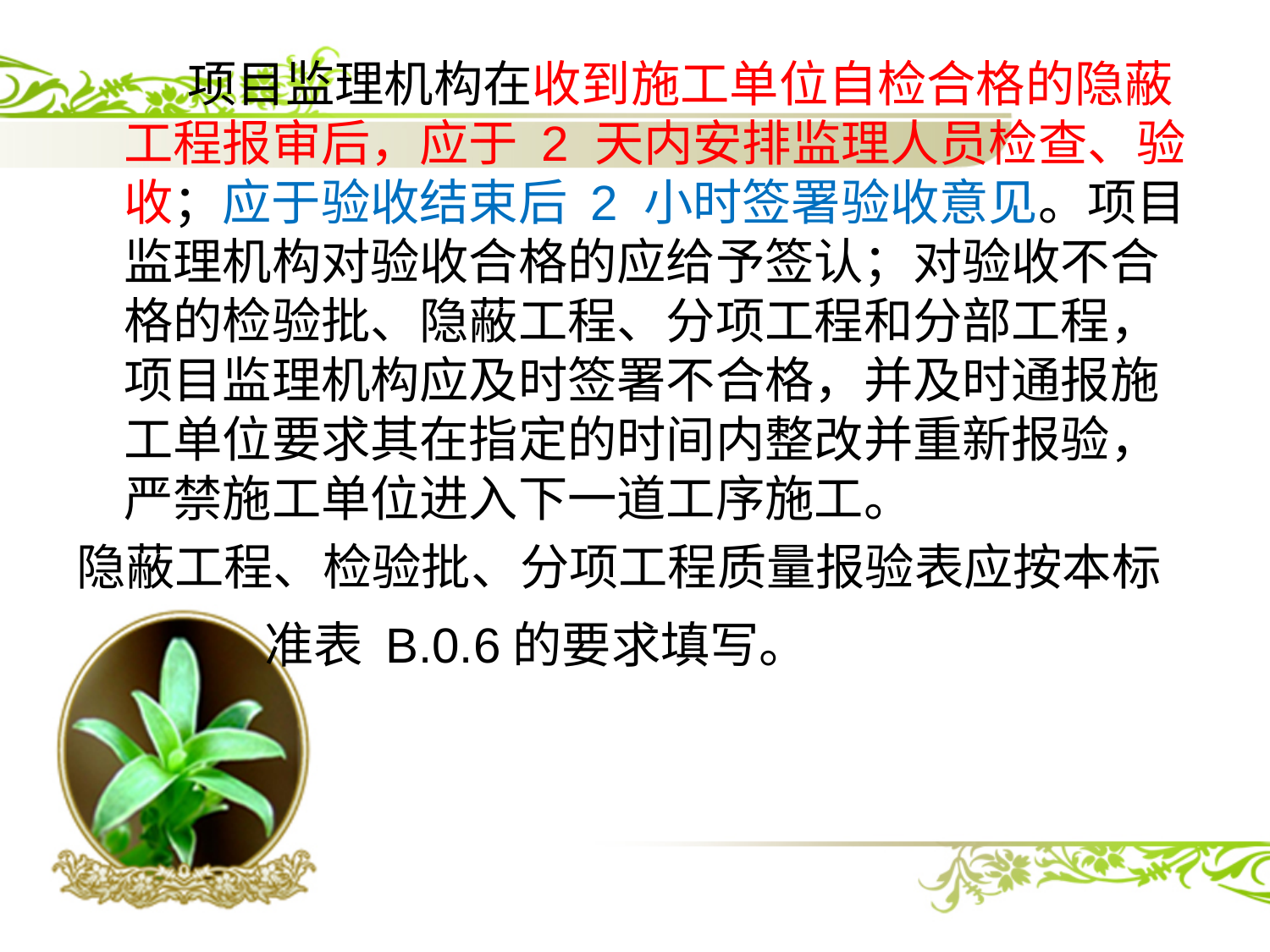

项目监理机构在收到施工单位自检合格的隐蔽工程报审后，应于 2 天内安排监理人员检查、验收；应于验收结束后 2 小时签署验收意见。项目监理机构对验收合格的应给予签认；对验收不合格的检验批、隐蔽工程、分项工程和分部工程，项目监理机构应及时签署不合格，并及时通报施工单位要求其在指定的时间内整改并重新报验，严禁施工单位进入下一道工序施工。
隐蔽工程、检验批、分项工程质量报验表应按本标
                准表 B.0.6的要求填写。